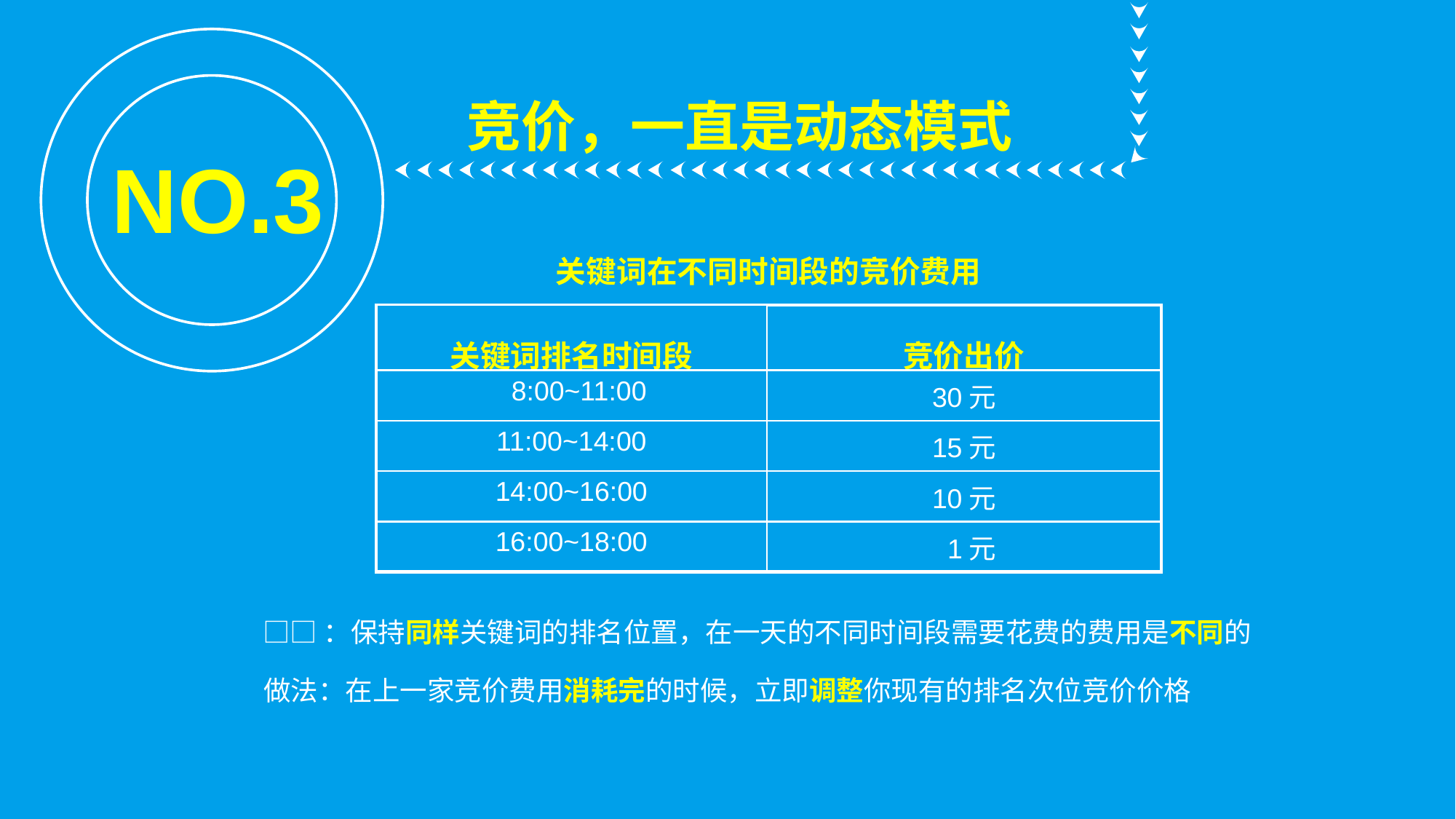

竞价，一直是动态模式

NO.3

关键词在不同时间段的竞价费用
| 关键词排名时间段 | 竞价出价 |
| --- | --- |
| 8:00~11:00 | 30元 |
| 11:00~14:00 | 15元 |
| 14:00~16:00 | 10元 |
| 16:00~18:00 | 1元 |
□□：保持同样关键词的排名位置，在一天的不同时间段需要花费的费用是不同的
做法：在上一家竞价费用消耗完的时候，立即调整你现有的排名次位竞价价格